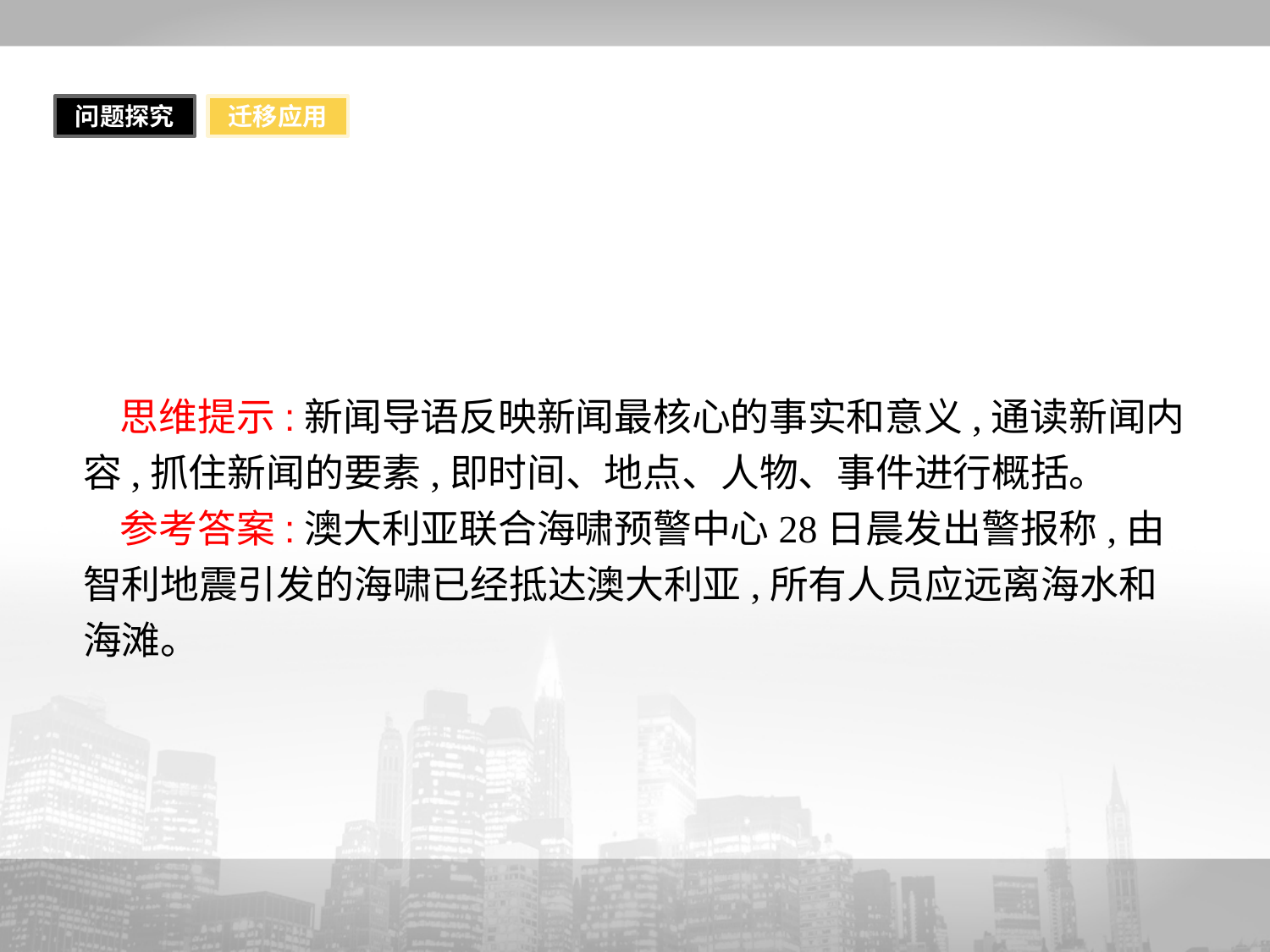

问题探究
迁移应用
思维提示:新闻导语反映新闻最核心的事实和意义,通读新闻内容,抓住新闻的要素,即时间、地点、人物、事件进行概括。
参考答案:澳大利亚联合海啸预警中心28日晨发出警报称,由智利地震引发的海啸已经抵达澳大利亚,所有人员应远离海水和海滩。